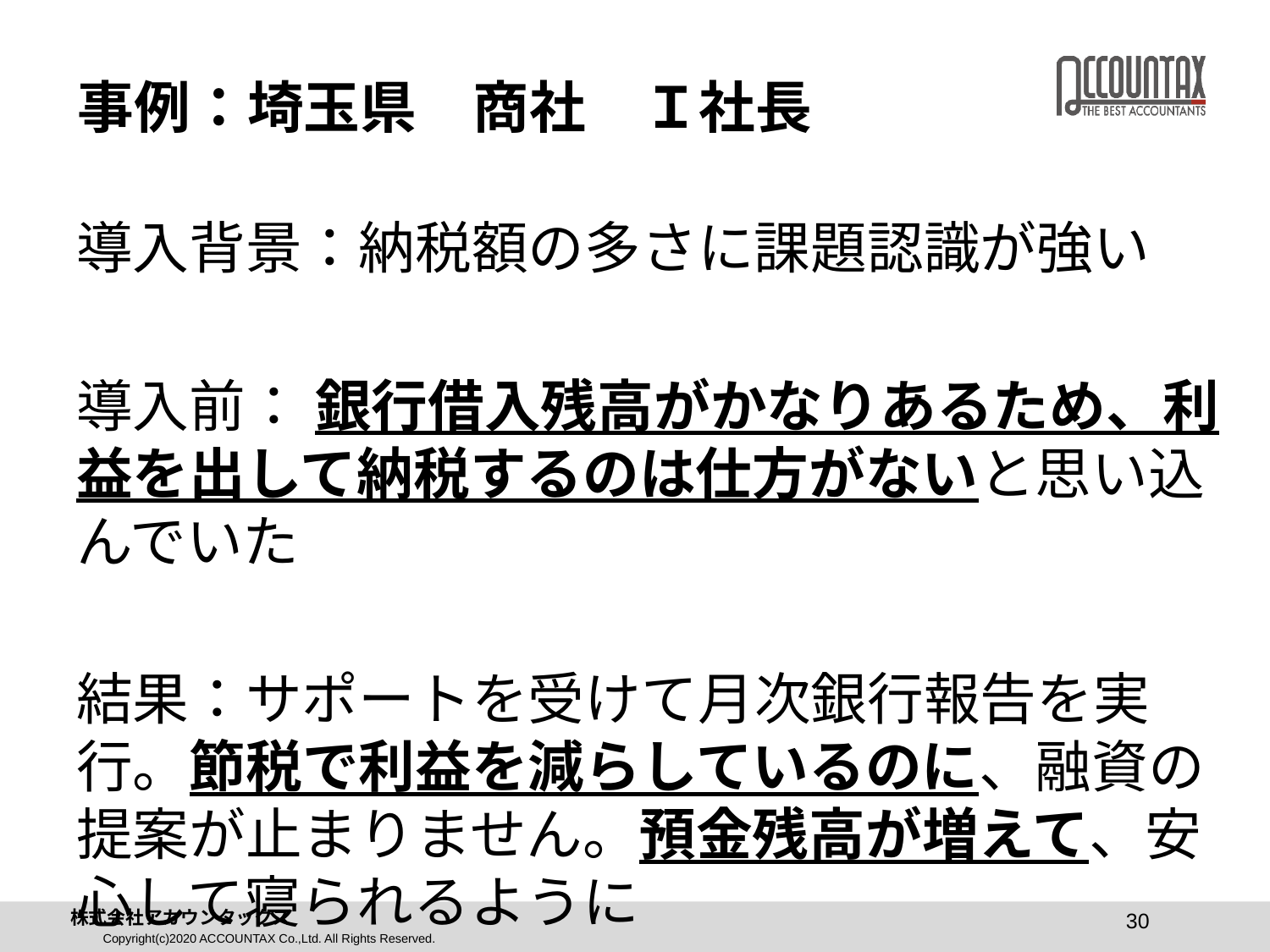

# 事例：埼玉県　商社　Ｉ社長
導入背景：納税額の多さに課題認識が強い

導入前： 銀行借入残高がかなりあるため、利益を出して納税するのは仕方がないと思い込んでいた

結果：サポートを受けて月次銀行報告を実行。節税で利益を減らしているのに、融資の提案が止まりません。預金残高が増えて、安心して寝られるように
30